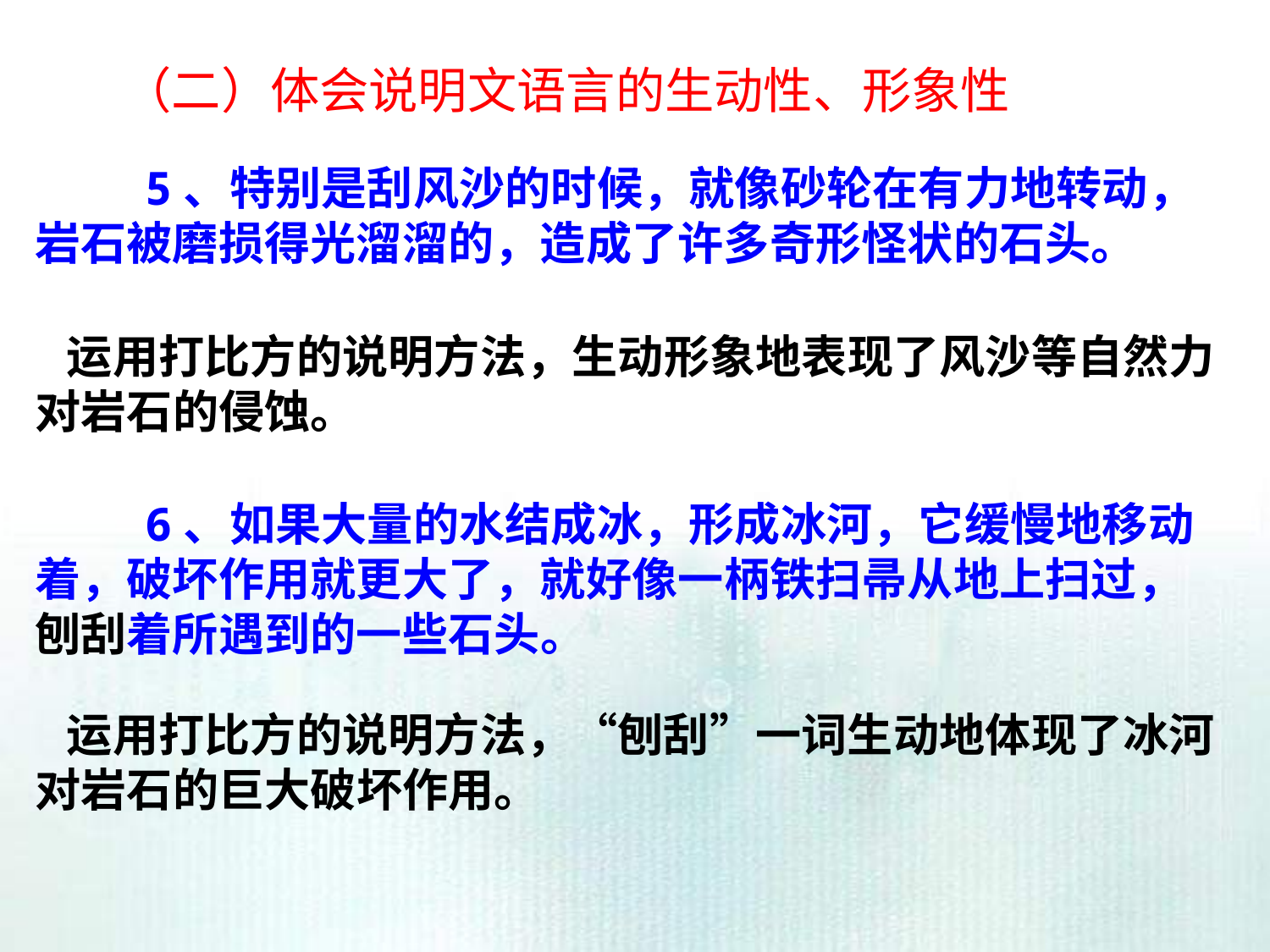

（二）体会说明文语言的生动性、形象性
    5、特别是刮风沙的时候，就像砂轮在有力地转动，岩石被磨损得光溜溜的，造成了许多奇形怪状的石头。
  运用打比方的说明方法，生动形象地表现了风沙等自然力对岩石的侵蚀。
    6、如果大量的水结成冰，形成冰河，它缓慢地移动着，破坏作用就更大了，就好像一柄铁扫帚从地上扫过，刨刮着所遇到的一些石头。
  运用打比方的说明方法，“刨刮”一词生动地体现了冰河对岩石的巨大破坏作用。